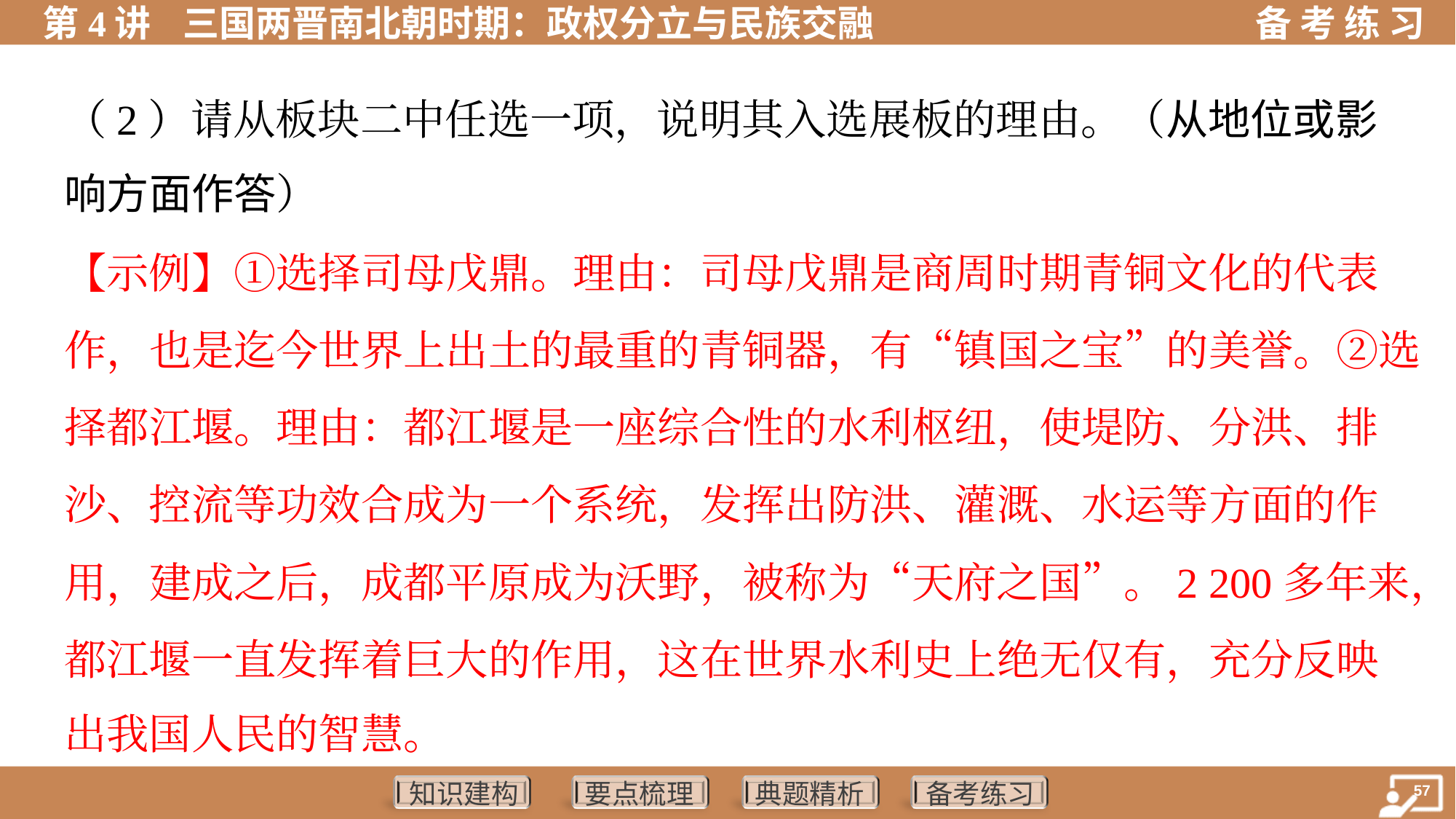

（2）请从板块二中任选一项，说明其入选展板的理由。（从地位或影
响方面作答）
【示例】①选择司母戊鼎。理由：司母戊鼎是商周时期青铜文化的代表
作，也是迄今世界上出土的最重的青铜器，有“镇国之宝”的美誉。②选
择都江堰。理由：都江堰是一座综合性的水利枢纽，使堤防、分洪、排
沙、控流等功效合成为一个系统，发挥出防洪、灌溉、水运等方面的作
用，建成之后，成都平原成为沃野，被称为“天府之国”。2 200多年来，
都江堰一直发挥着巨大的作用，这在世界水利史上绝无仅有，充分反映
出我国人民的智慧。